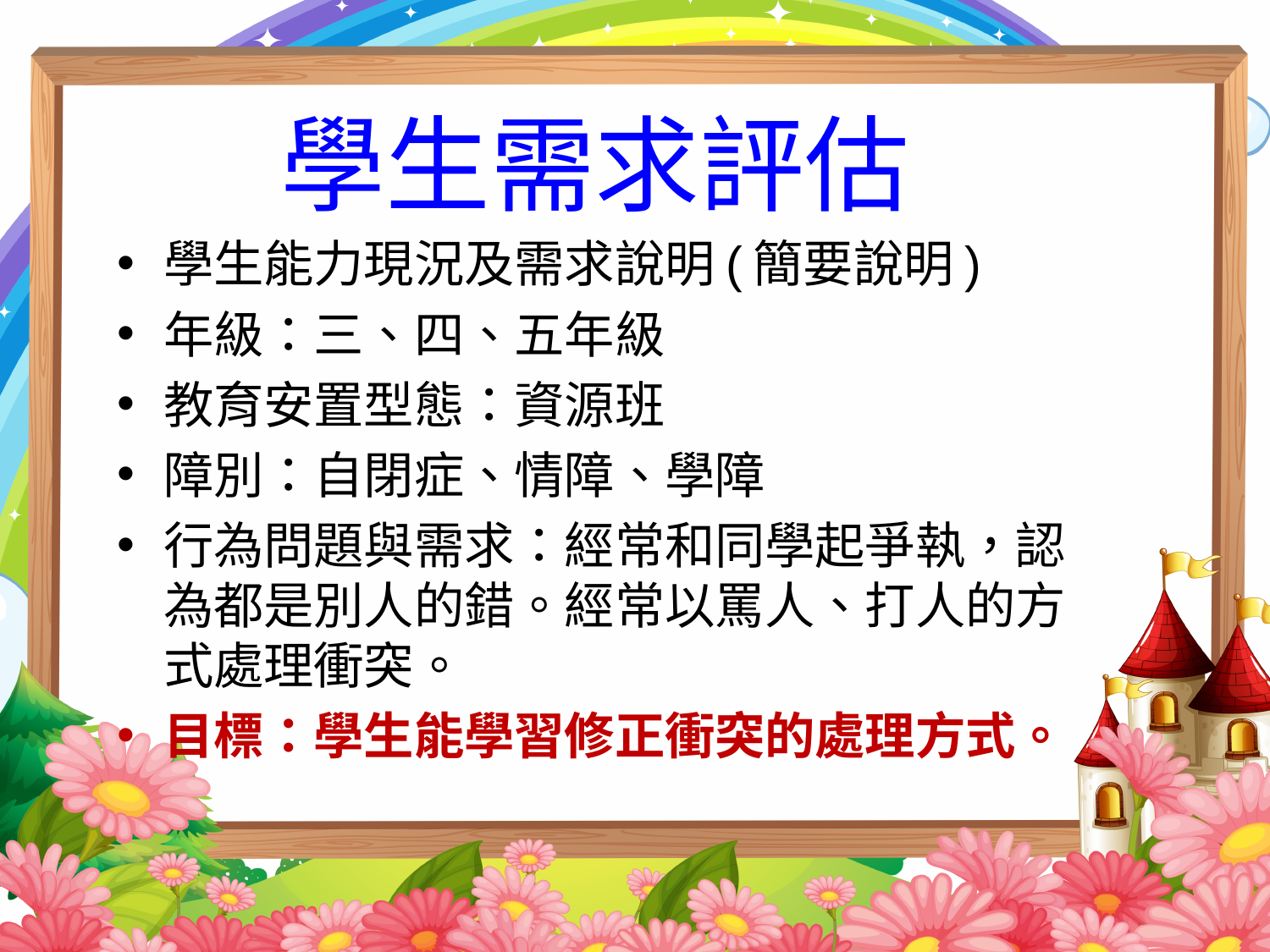

# 學生需求評估
學生能力現況及需求說明(簡要說明)
年級：三、四、五年級
教育安置型態：資源班
障別：自閉症、情障、學障
行為問題與需求：經常和同學起爭執，認為都是別人的錯。經常以罵人、打人的方式處理衝突。
目標：學生能學習修正衝突的處理方式。